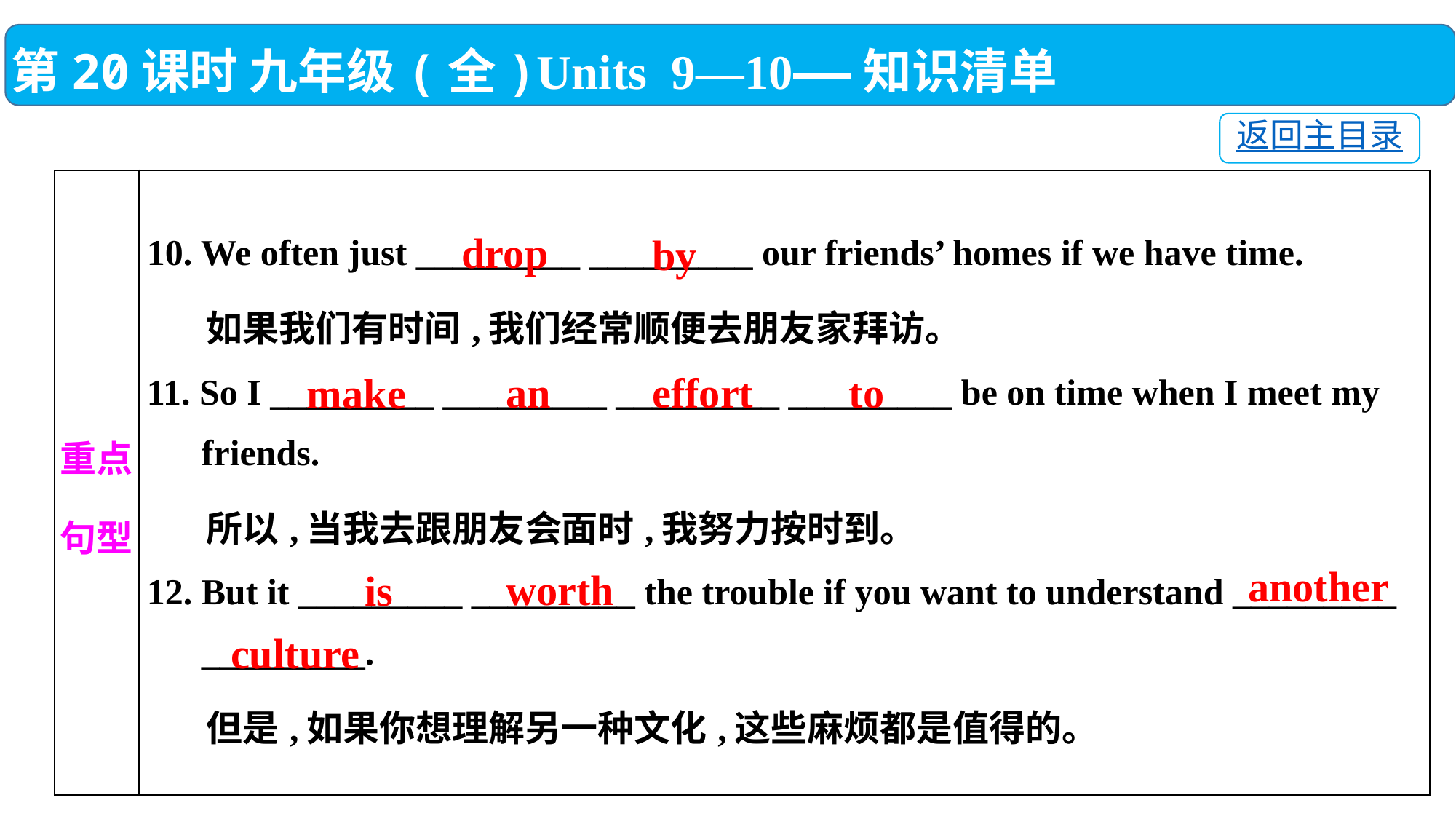

第20课时 九年级(全)Units  9—10——知识清单
返回主目录
| 重点 句型 | 10. We often just \_\_\_\_\_\_\_\_\_ \_\_\_\_\_\_\_\_\_ our friends’ homes if we have time. 如果我们有时间,我们经常顺便去朋友家拜访。 11. So I \_\_\_\_\_\_\_\_\_ \_\_\_\_\_\_\_\_\_ \_\_\_\_\_\_\_\_\_ \_\_\_\_\_\_\_\_\_ be on time when I meet my friends. 所以,当我去跟朋友会面时,我努力按时到。 12. But it \_\_\_\_\_\_\_\_\_ \_\_\_\_\_\_\_\_\_ the trouble if you want to understand \_\_\_\_\_\_\_\_\_ \_\_\_\_\_\_\_\_\_. 但是,如果你想理解另一种文化,这些麻烦都是值得的。 |
| --- | --- |
drop
by
an
effort
to
make
another
worth
is
culture